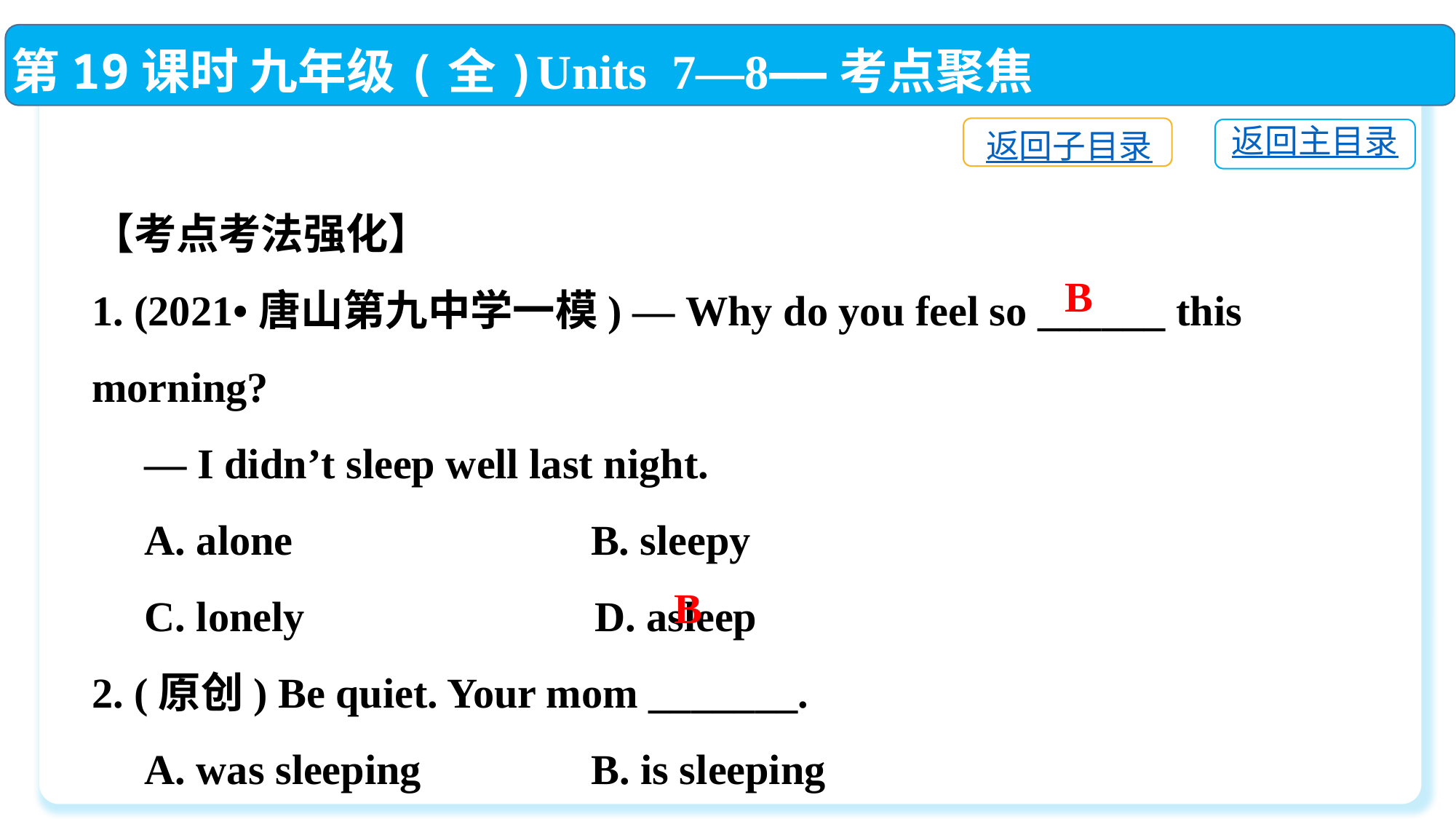

第19课时 九年级(全)Units  7—8——考点聚焦

返回子目录
返回主目录
【考点考法强化】
1. (2021•唐山第九中学一模) — Why do you feel so ______ this morning?
     — I didn’t sleep well last night.
     A. alone　　                    B. sleepy
     C. lonely	                           D. asleep
2. (原创) Be quiet. Your mom _______.
     A. was sleeping	      B. is sleeping
     C. slept	                           D. sleep

B
B